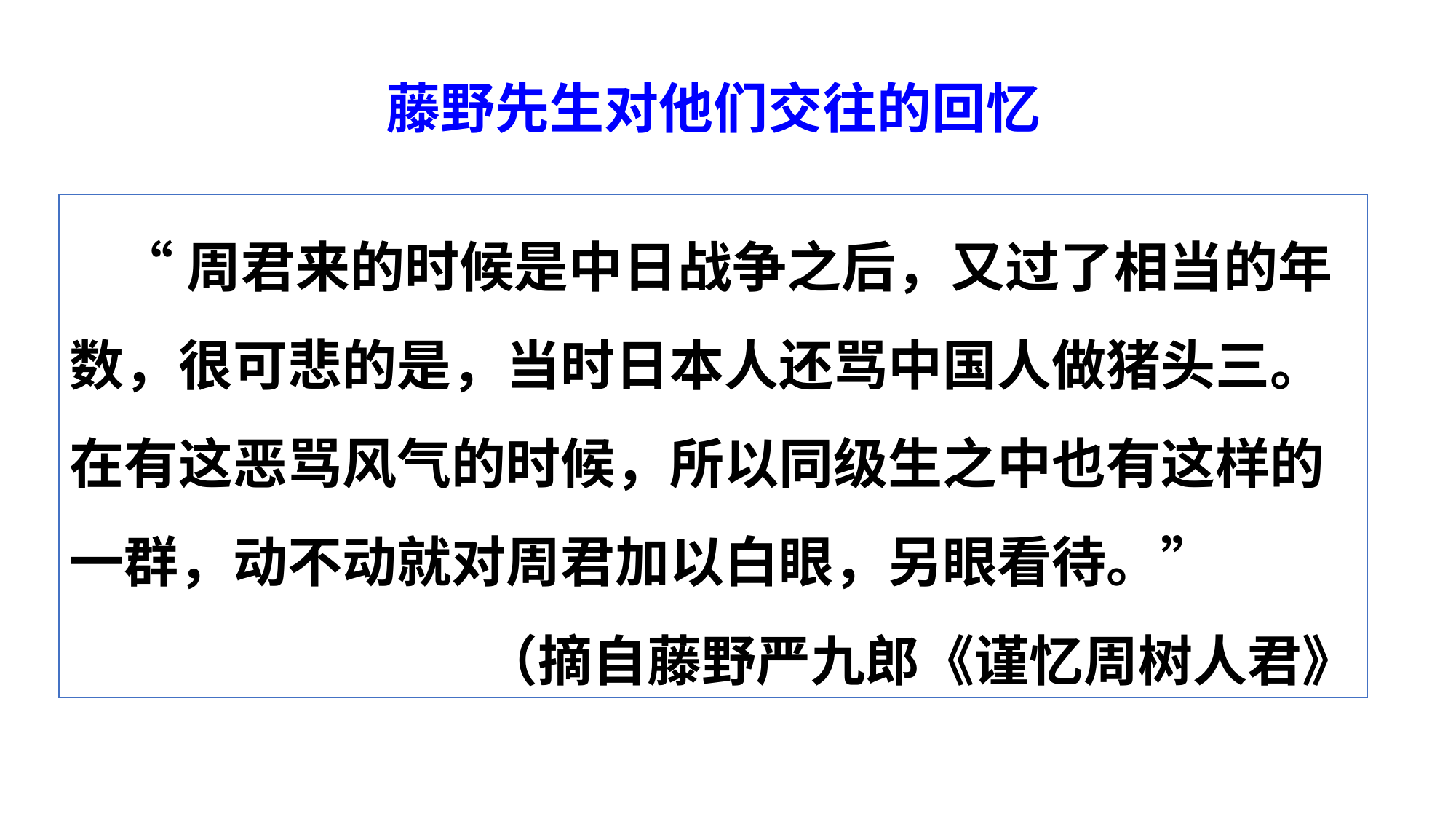

藤野先生对他们交往的回忆
    “周君来的时候是中日战争之后，又过了相当的年数，很可悲的是，当时日本人还骂中国人做猪头三。在有这恶骂风气的时候，所以同级生之中也有这样的一群，动不动就对周君加以白眼，另眼看待。”
（摘自藤野严九郎《谨忆周树人君》